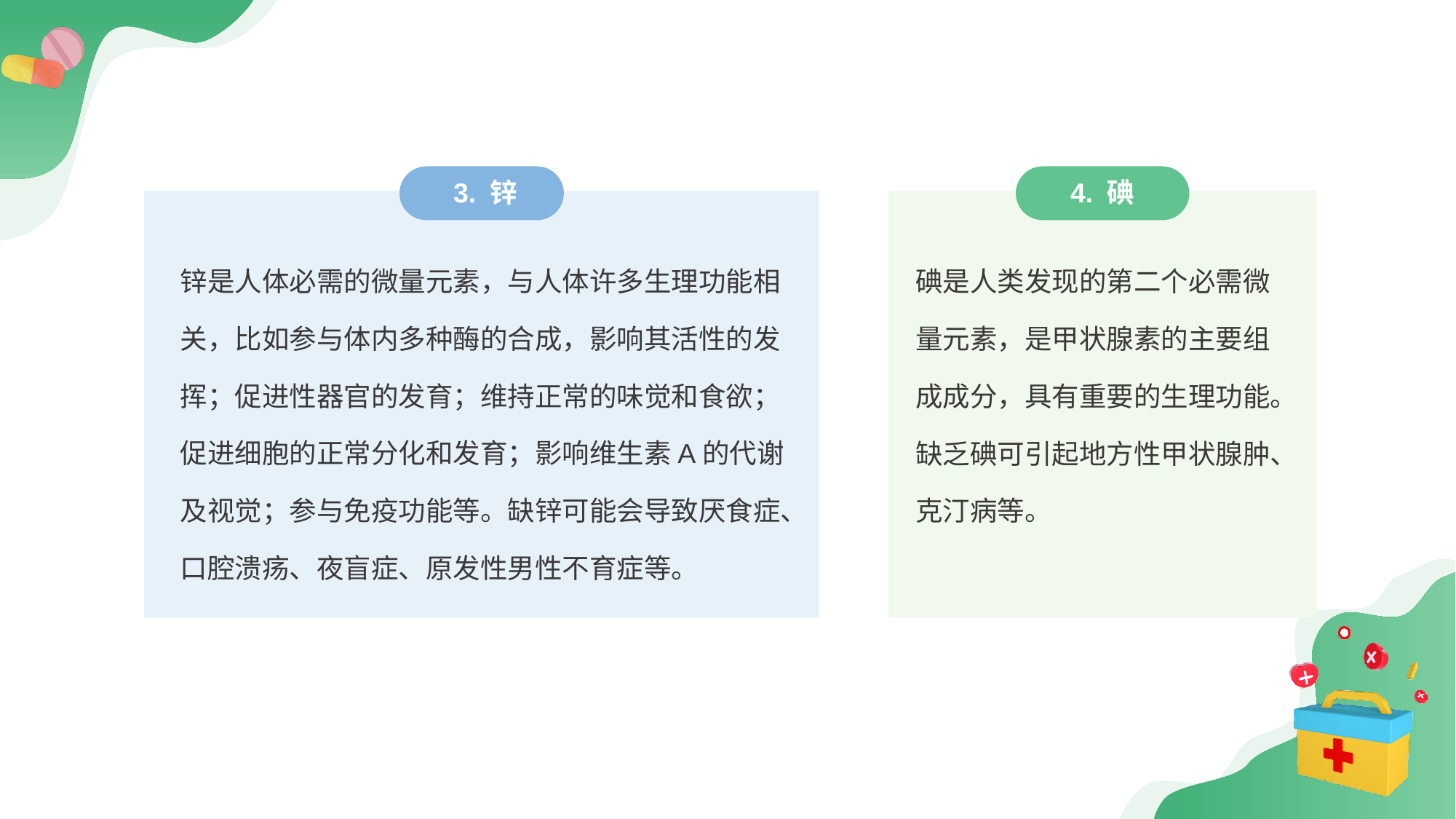

3. 锌
4. 碘

锌是人体必需的微量元素，与人体许多生理功能相关，比如参与体内多种酶的合成，影响其活性的发挥；促进性器官的发育；维持正常的味觉和食欲；促进细胞的正常分化和发育；影响维生素A的代谢及视觉；参与免疫功能等。缺锌可能会导致厌食症、口腔溃疡、夜盲症、原发性男性不育症等。
碘是人类发现的第二个必需微量元素，是甲状腺素的主要组成成分，具有重要的生理功能。缺乏碘可引起地方性甲状腺肿、克汀病等。